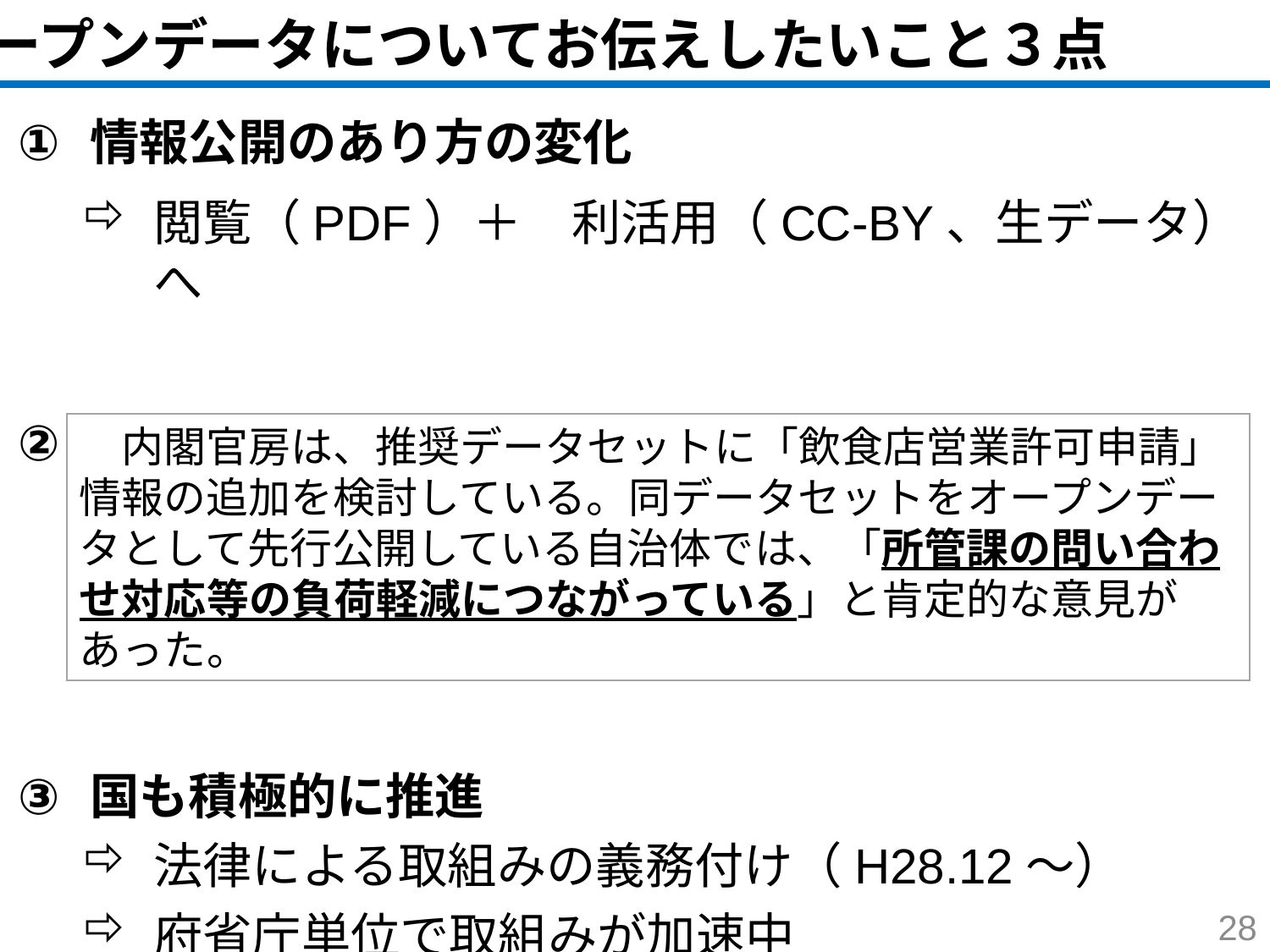

オープンデータについてお伝えしたいこと３点
情報公開のあり方の変化
閲覧（PDF）＋　利活用（CC-BY、生データ）へ
業務効率化にも寄与

国も積極的に推進
法律による取組みの義務付け（H28.12～）
府省庁単位で取組みが加速中
　内閣官房は、推奨データセットに「飲食店営業許可申請」情報の追加を検討している。同データセットをオープンデータとして先行公開している自治体では、「所管課の問い合わせ対応等の負荷軽減につながっている」と肯定的な意見があった。
（出典）日経BP総研HP（https://project.nikkeibp.co.jp/atclppp/PPP/report/040900186/?P=2）
28